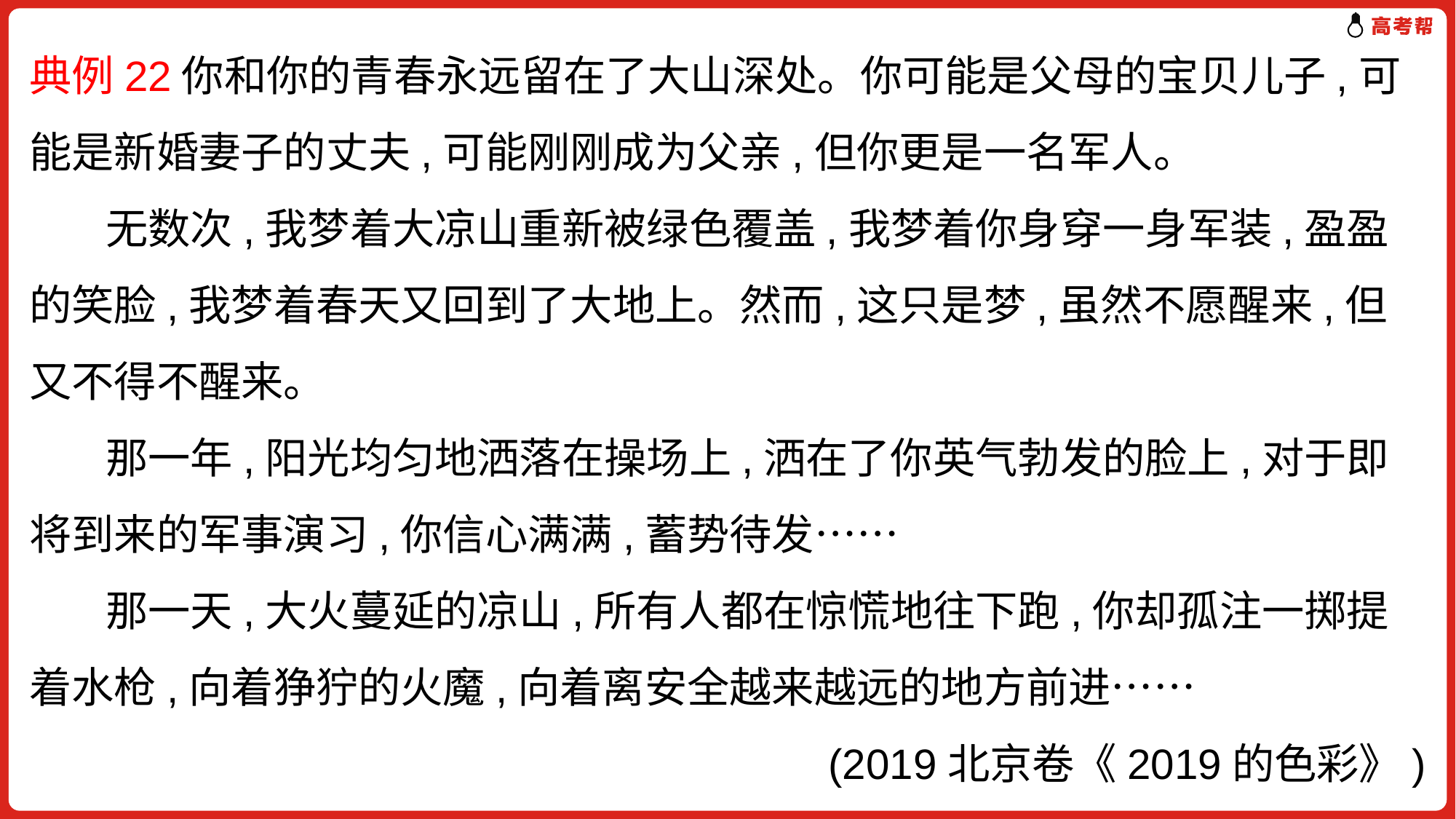

典例22你和你的青春永远留在了大山深处。你可能是父母的宝贝儿子,可能是新婚妻子的丈夫,可能刚刚成为父亲,但你更是一名军人。
       无数次,我梦着大凉山重新被绿色覆盖,我梦着你身穿一身军装,盈盈的笑脸,我梦着春天又回到了大地上。然而,这只是梦,虽然不愿醒来,但又不得不醒来。
       那一年,阳光均匀地洒落在操场上,洒在了你英气勃发的脸上,对于即将到来的军事演习,你信心满满,蓄势待发……
       那一天,大火蔓延的凉山,所有人都在惊慌地往下跑,你却孤注一掷提着水枪,向着狰狞的火魔,向着离安全越来越远的地方前进……
(2019北京卷《2019的色彩》)